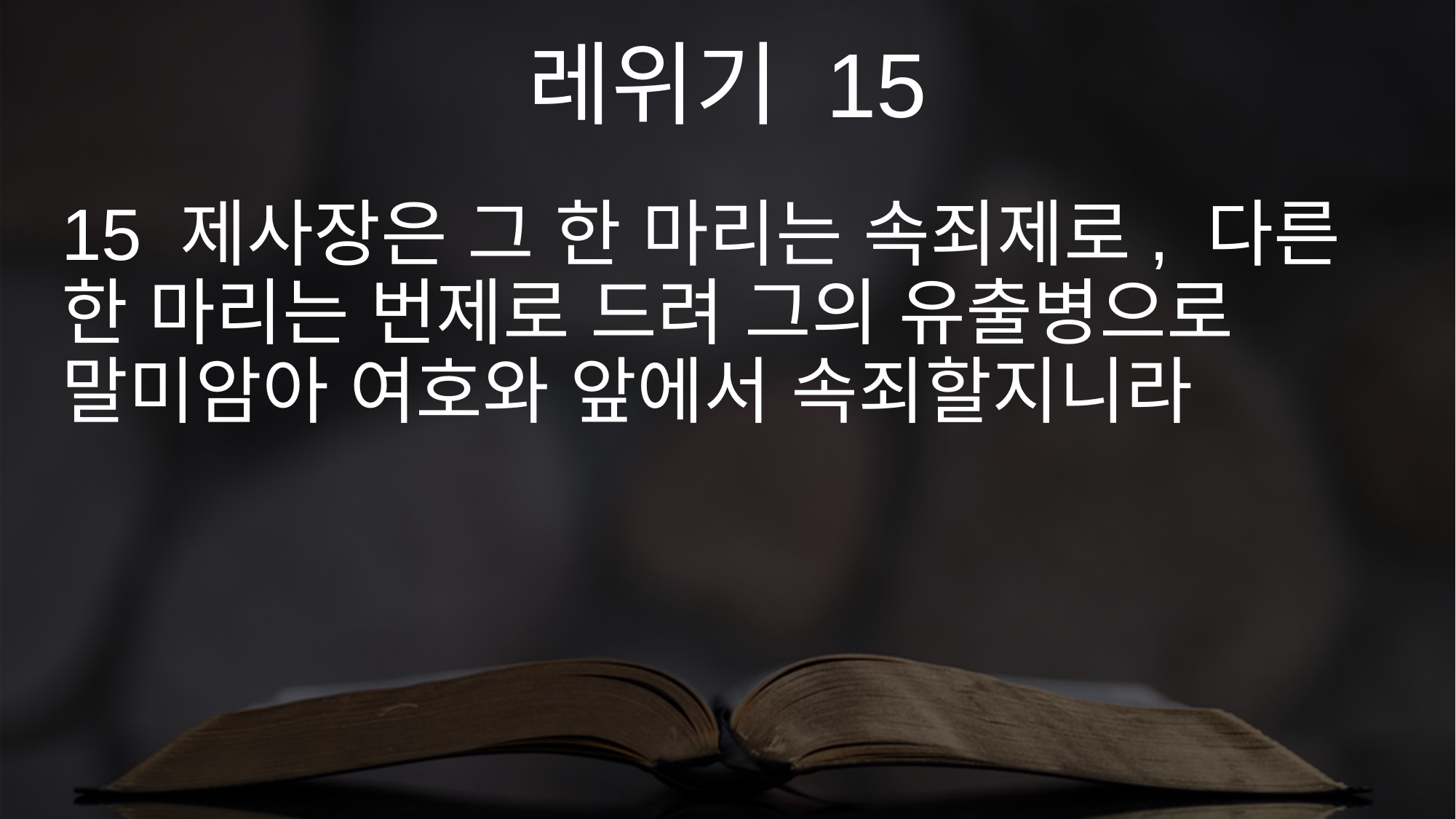

레위기 15
15 제사장은 그 한 마리는 속죄제로, 다른 한 마리는 번제로 드려 그의 유출병으로 말미암아 여호와 앞에서 속죄할지니라